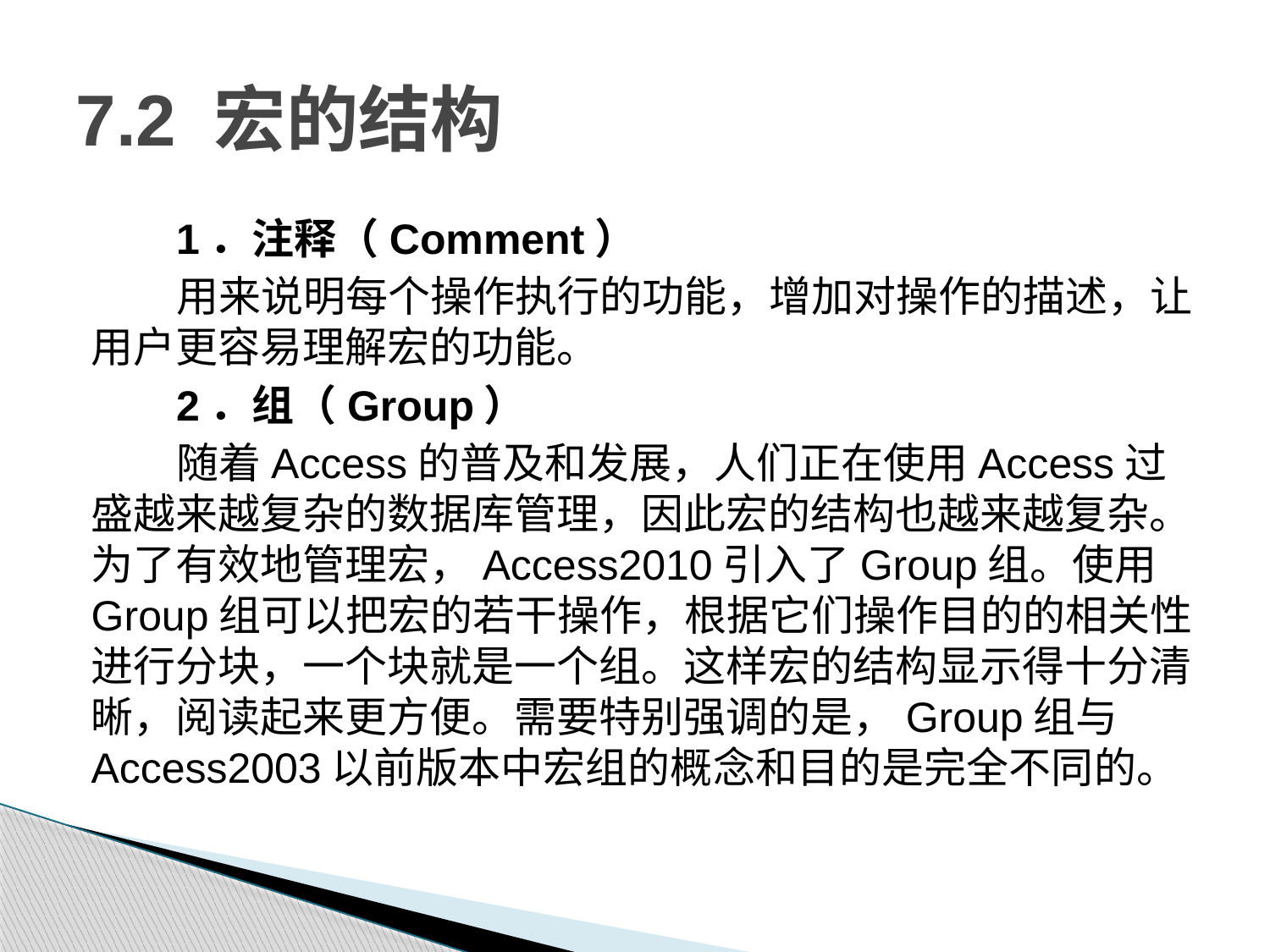

# 7.2 宏的结构
1．注释（Comment）
用来说明每个操作执行的功能，增加对操作的描述，让用户更容易理解宏的功能。
2．组（Group）
随着Access的普及和发展，人们正在使用Access过盛越来越复杂的数据库管理，因此宏的结构也越来越复杂。为了有效地管理宏，Access2010引入了Group组。使用Group组可以把宏的若干操作，根据它们操作目的的相关性进行分块，一个块就是一个组。这样宏的结构显示得十分清晰，阅读起来更方便。需要特别强调的是，Group组与Access2003以前版本中宏组的概念和目的是完全不同的。